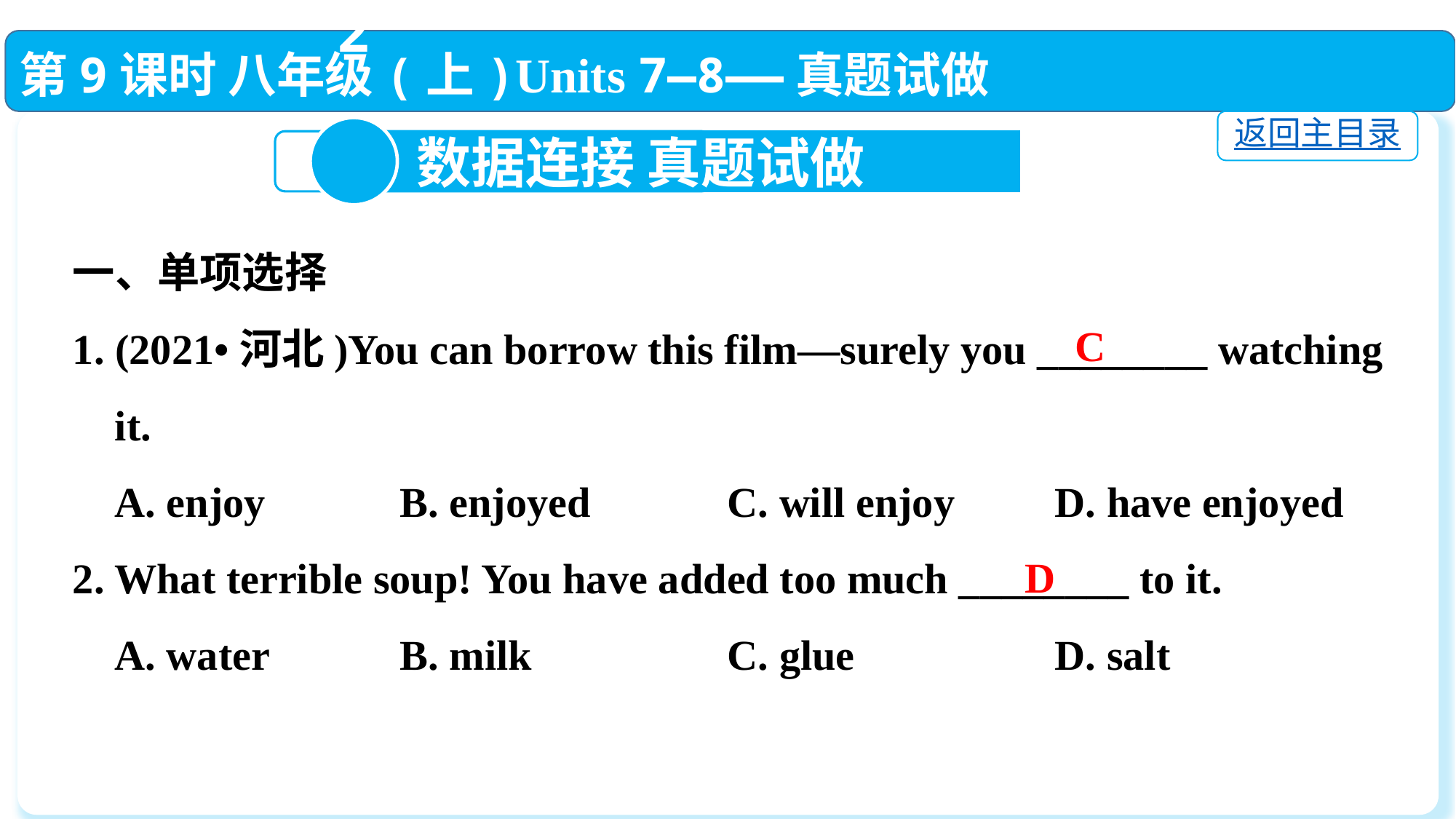

第9课时 八年级(上)Units 7—8——真题试做

返回主目录
2

   数据连接 真题试做
一、单项选择
1. (2021•河北)You can borrow this film—surely you ________ watching
    it.
    A. enjoy		B. enjoyed		C. will enjoy	D. have enjoyed
2. What terrible soup! You have added too much ________ to it.
    A. water　	B. milk　		C. glue		D. salt
C
D